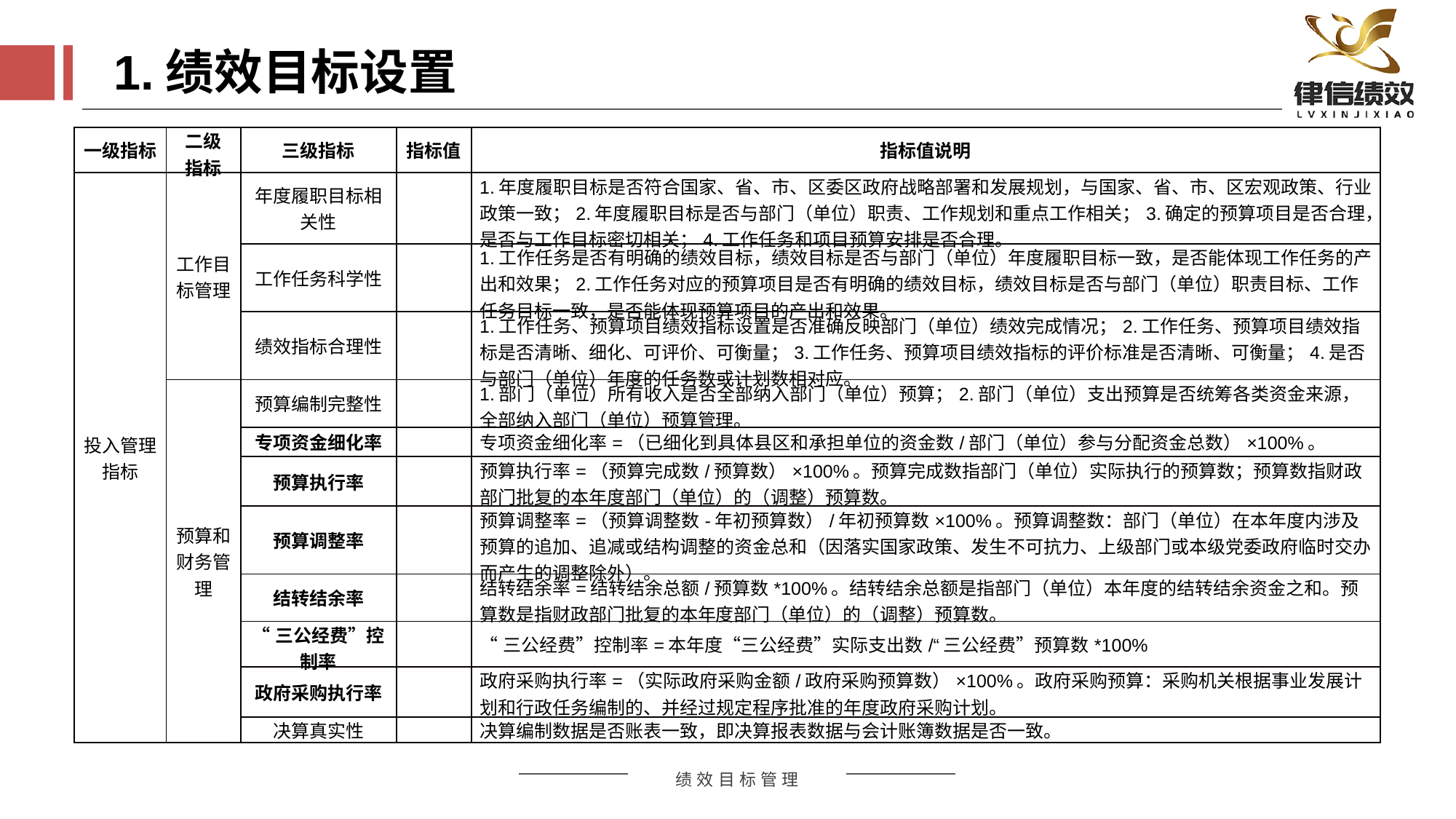

1.绩效目标设置
| 一级指标 | 二级 指标 | 三级指标 | 指标值 | 指标值说明 |
| --- | --- | --- | --- | --- |
| 投入管理指标 | 工作目标管理 | 年度履职目标相关性 |  | 1.年度履职目标是否符合国家、省、市、区委区政府战略部署和发展规划，与国家、省、市、区宏观政策、行业政策一致；2.年度履职目标是否与部门（单位）职责、工作规划和重点工作相关；3.确定的预算项目是否合理，是否与工作目标密切相关；4.工作任务和项目预算安排是否合理。 |
|  |  | 工作任务科学性 |  | 1.工作任务是否有明确的绩效目标，绩效目标是否与部门（单位）年度履职目标一致，是否能体现工作任务的产出和效果；2.工作任务对应的预算项目是否有明确的绩效目标，绩效目标是否与部门（单位）职责目标、工作任务目标一致，是否能体现预算项目的产出和效果。 |
|  |  | 绩效指标合理性 |  | 1.工作任务、预算项目绩效指标设置是否准确反映部门（单位）绩效完成情况；2.工作任务、预算项目绩效指标是否清晰、细化、可评价、可衡量；3.工作任务、预算项目绩效指标的评价标准是否清晰、可衡量；4.是否与部门（单位）年度的任务数或计划数相对应。 |
|  | 预算和财务管理 | 预算编制完整性 |  | 1.部门（单位）所有收入是否全部纳入部门（单位）预算；2.部门（单位）支出预算是否统筹各类资金来源，全部纳入部门（单位）预算管理。 |
|  |  | 专项资金细化率 |  | 专项资金细化率=（已细化到具体县区和承担单位的资金数/部门（单位）参与分配资金总数）×100%。 |
|  |  | 预算执行率 |  | 预算执行率=（预算完成数/预算数）×100%。预算完成数指部门（单位）实际执行的预算数；预算数指财政部门批复的本年度部门（单位）的（调整）预算数。 |
|  |  | 预算调整率 |  | 预算调整率=（预算调整数-年初预算数）/年初预算数×100%。预算调整数：部门（单位）在本年度内涉及预算的追加、追减或结构调整的资金总和（因落实国家政策、发生不可抗力、上级部门或本级党委政府临时交办而产生的调整除外）。 |
|  |  | 结转结余率 |  | 结转结余率=结转结余总额/预算数\*100%。结转结余总额是指部门（单位）本年度的结转结余资金之和。预算数是指财政部门批复的本年度部门（单位）的（调整）预算数。 |
|  |  | “三公经费”控制率 |  | “三公经费”控制率=本年度“三公经费”实际支出数/“三公经费”预算数\*100% |
|  |  | 政府采购执行率 |  | 政府采购执行率=（实际政府采购金额/政府采购预算数）×100%。政府采购预算：采购机关根据事业发展计划和行政任务编制的、并经过规定程序批准的年度政府采购计划。 |
|  |  | 决算真实性 |  | 决算编制数据是否账表一致，即决算报表数据与会计账簿数据是否一致。 |